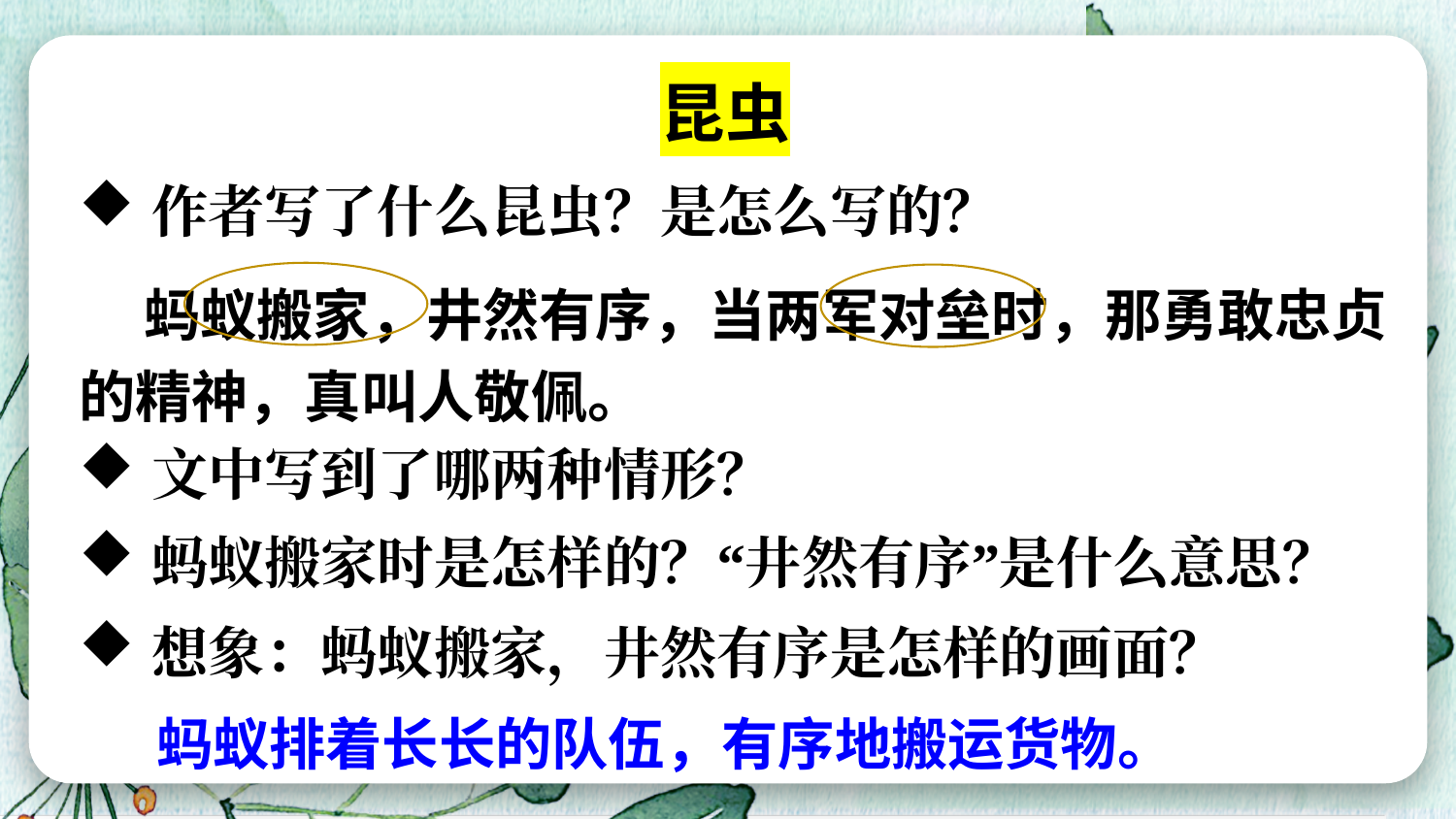

昆虫
作者写了什么昆虫？是怎么写的？
    蚂蚁搬家，井然有序，当两军对垒时，那勇敢忠贞的精神，真叫人敬佩。

文中写到了哪两种情形？
蚂蚁搬家时是怎样的？“井然有序”是什么意思？
想象：蚂蚁搬家，井然有序是怎样的画面？
蚂蚁排着长长的队伍，有序地搬运货物。